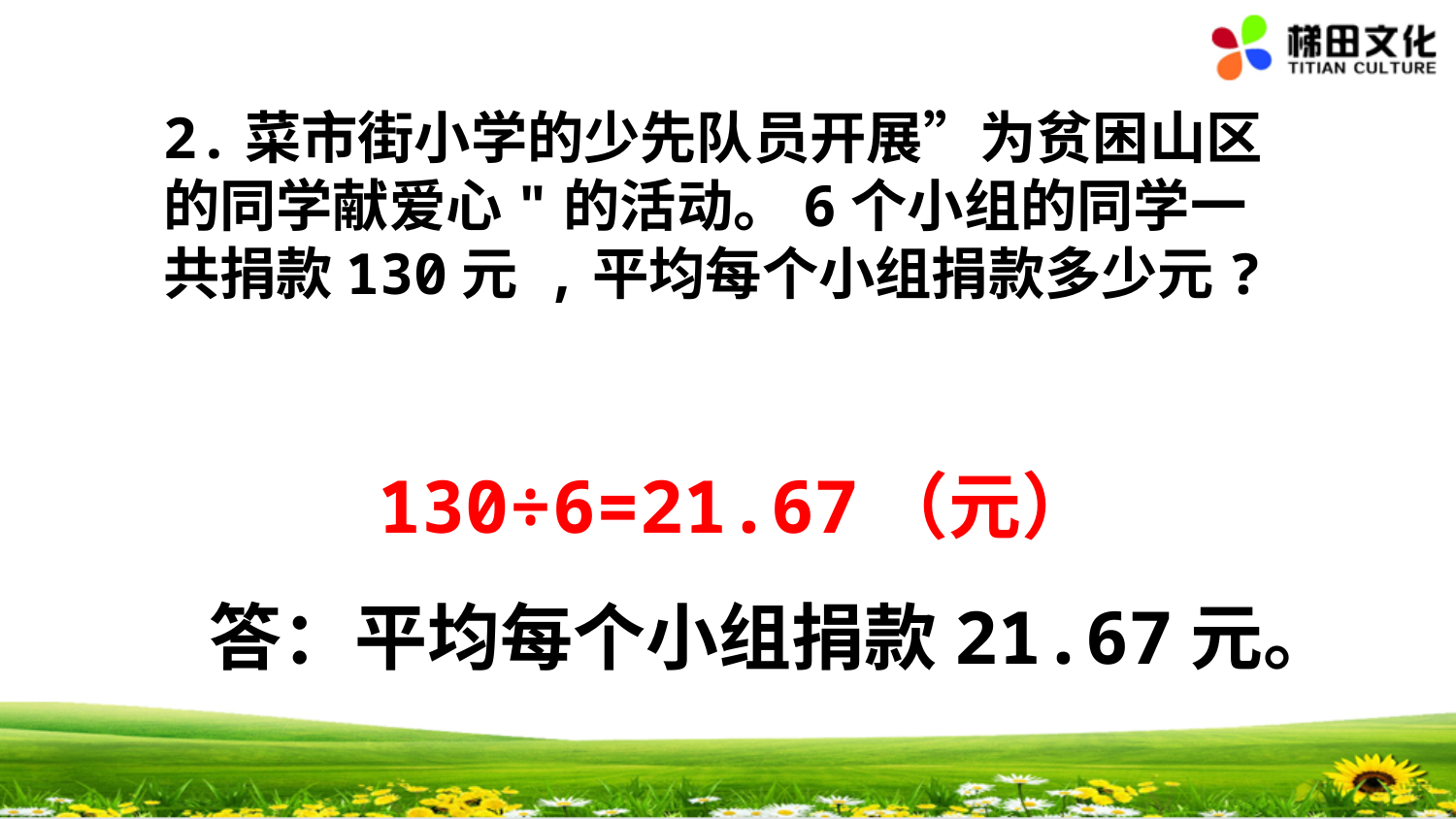

2.菜市街小学的少先队员开展”为贫困山区的同学献爱心"的活动。6个小组的同学一共捐款130元 ,平均每个小组捐款多少元?
130÷6=21.67（元）
答：平均每个小组捐款21.67元。